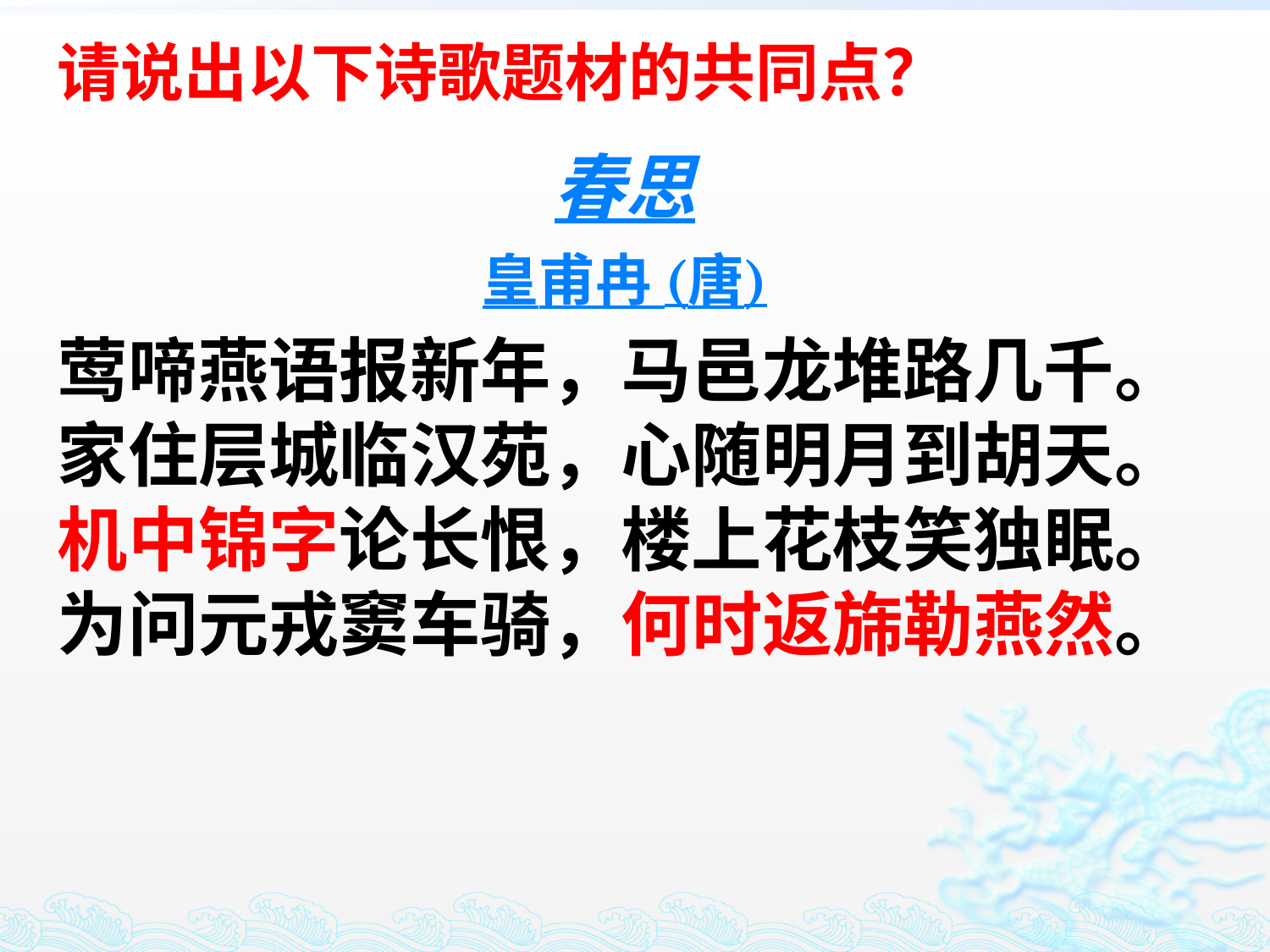

请说出以下诗歌题材的共同点？
春思
皇甫冉 (唐)
莺啼燕语报新年，马邑龙堆路几千。家住层城临汉苑，心随明月到胡天。
机中锦字论长恨，楼上花枝笑独眠。为问元戎窦车骑，何时返旆勒燕然。